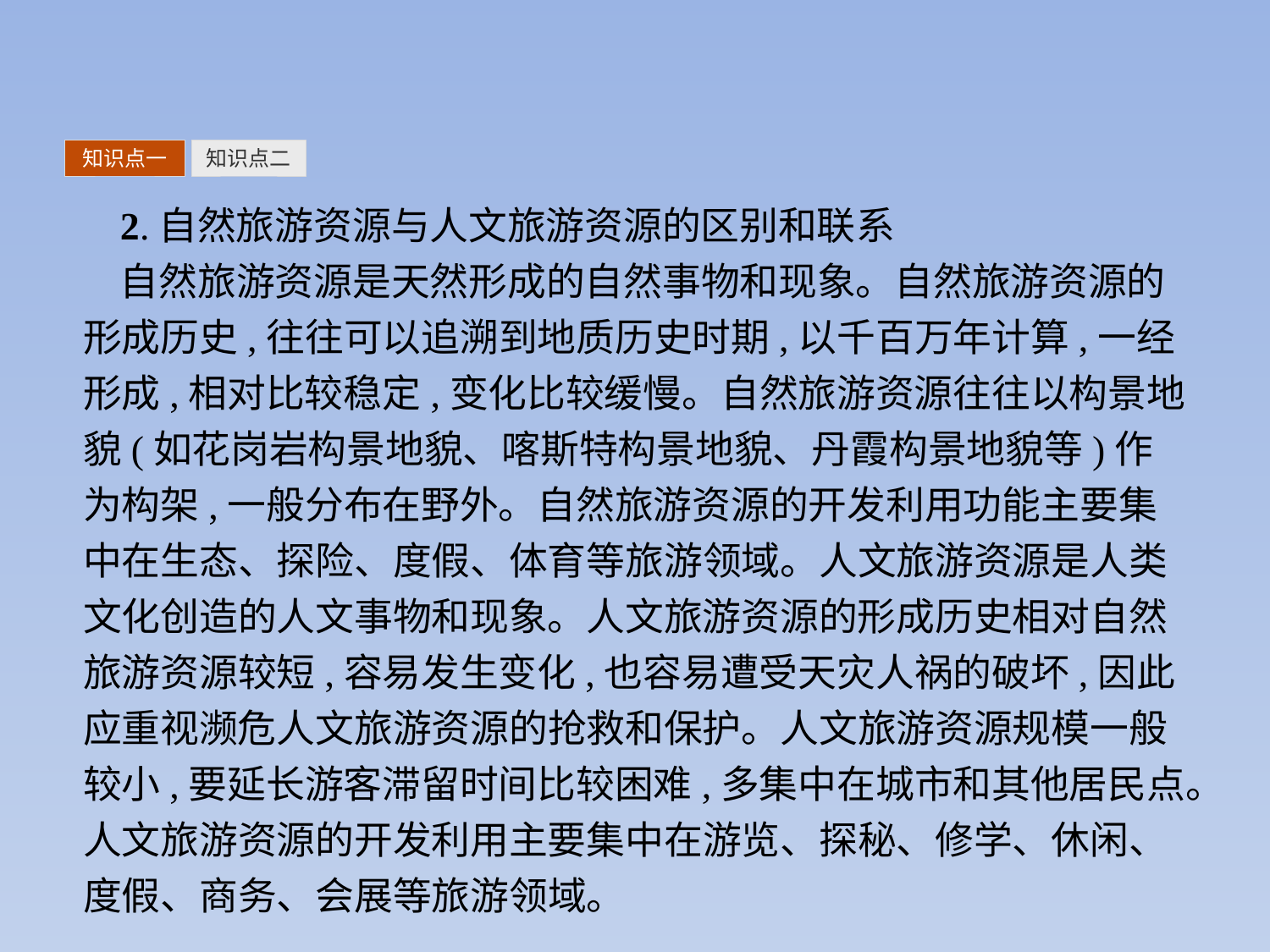

知识点一
知识点二
2.自然旅游资源与人文旅游资源的区别和联系
自然旅游资源是天然形成的自然事物和现象。自然旅游资源的形成历史,往往可以追溯到地质历史时期,以千百万年计算,一经形成,相对比较稳定,变化比较缓慢。自然旅游资源往往以构景地貌(如花岗岩构景地貌、喀斯特构景地貌、丹霞构景地貌等)作为构架,一般分布在野外。自然旅游资源的开发利用功能主要集中在生态、探险、度假、体育等旅游领域。人文旅游资源是人类文化创造的人文事物和现象。人文旅游资源的形成历史相对自然旅游资源较短,容易发生变化,也容易遭受天灾人祸的破坏,因此应重视濒危人文旅游资源的抢救和保护。人文旅游资源规模一般较小,要延长游客滞留时间比较困难,多集中在城市和其他居民点。人文旅游资源的开发利用主要集中在游览、探秘、修学、休闲、度假、商务、会展等旅游领域。